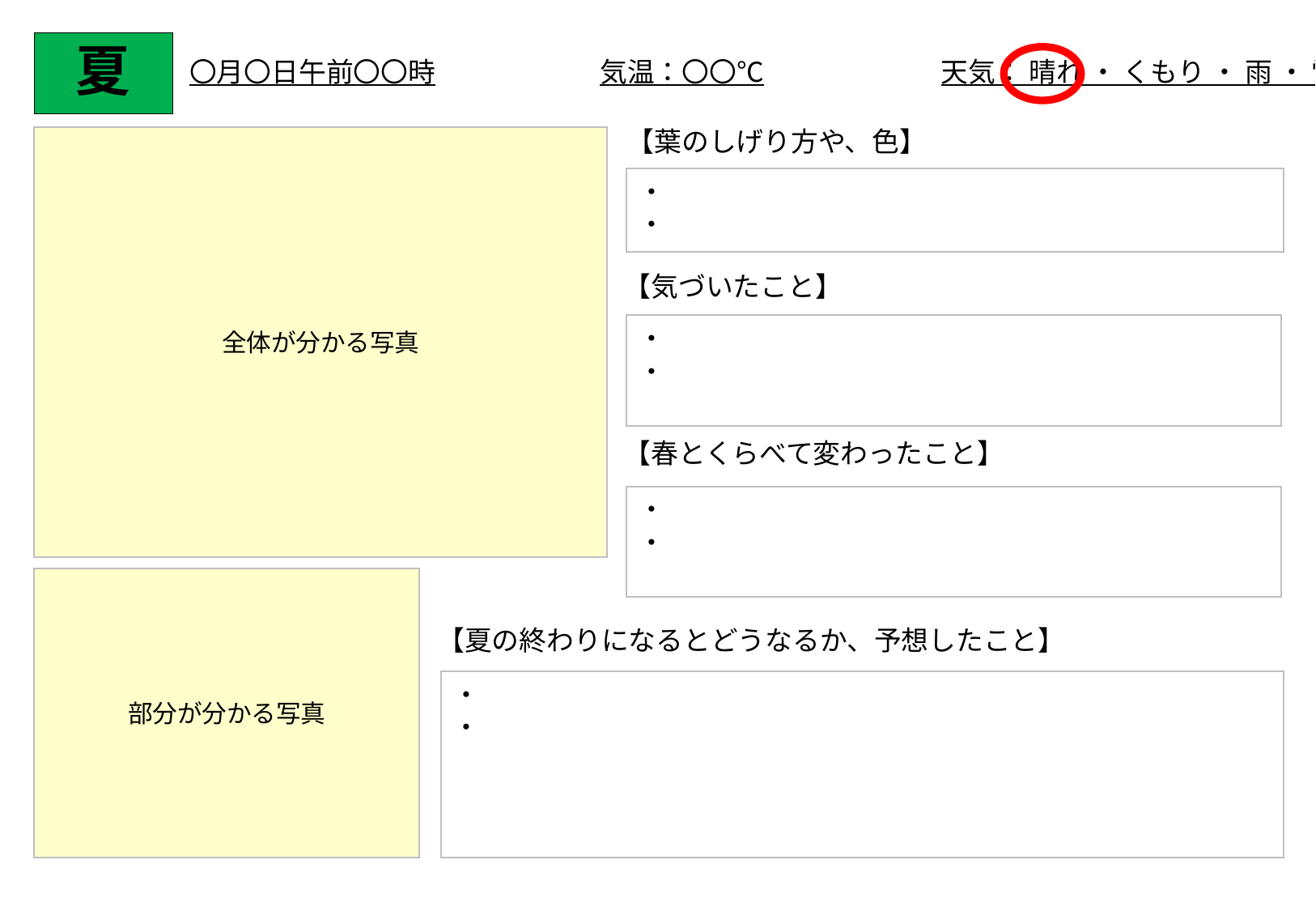

夏
〇月〇日午前〇〇時
気温：〇〇℃
天気： 晴れ ・ くもり ・ 雨 ・ 雪

【葉のしげり方や、色】
全体が分かる写真
・
・
【気づいたこと】
・
・
【春とくらべて変わったこと】
・
・
部分が分かる写真
【夏の終わりになるとどうなるか、予想したこと】
・
・